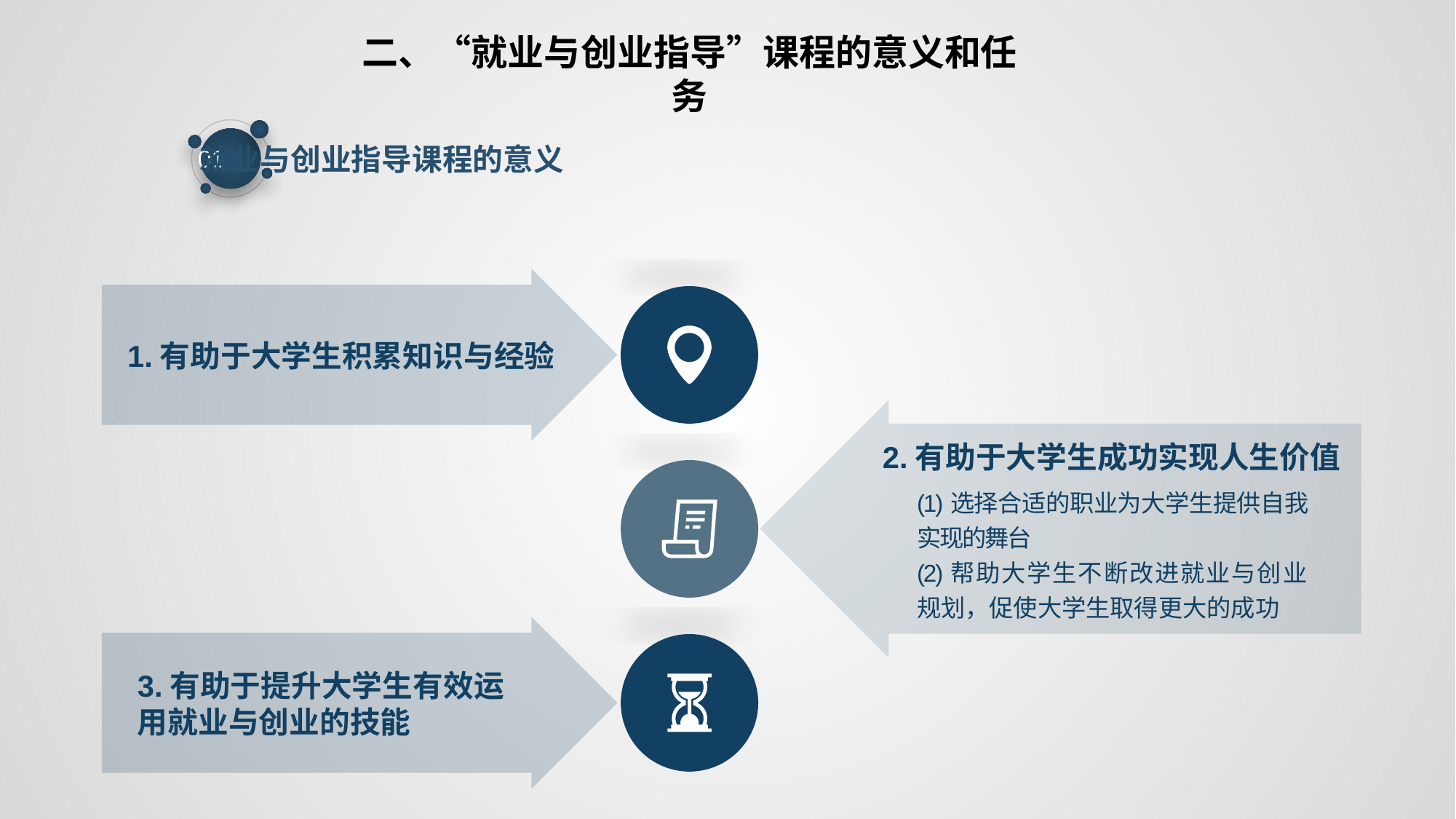

二、“就业与创业指导”课程的意义和任务

就业与创业指导课程的意义
01

1.有助于大学生积累知识与经验

2.有助于大学生成功实现人生价值
(1)选择合适的职业为大学生提供自我实现的舞台
(2)帮助大学生不断改进就业与创业规划，促使大学生取得更大的成功

3.有助于提升大学生有效运用就业与创业的技能